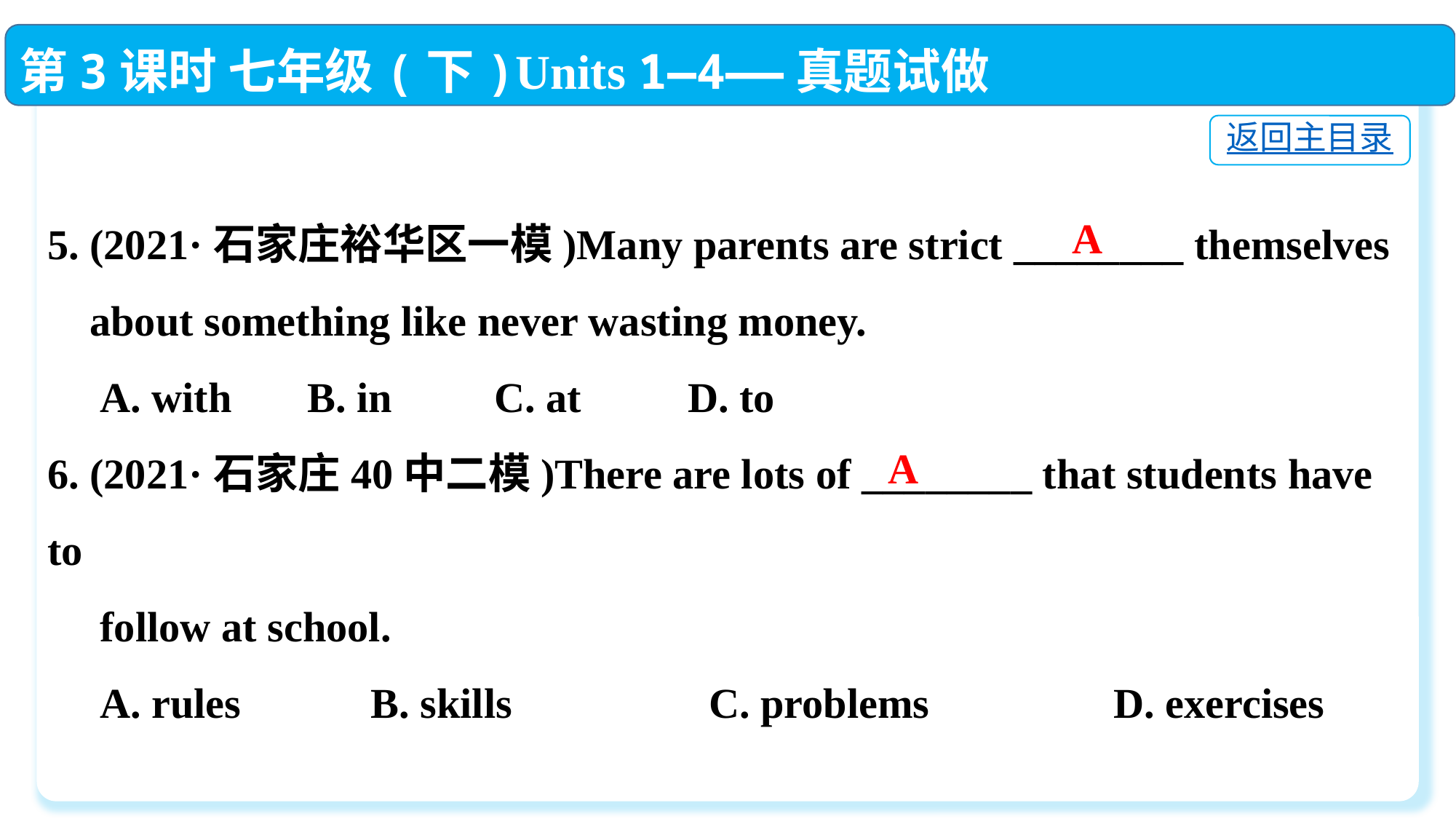

第3课时 七年级(下)Units 1—4——真题试做

返回主目录
5. (2021·石家庄裕华区一模)Many parents are strict ________ themselves
    about something like never wasting money.
     A. with	    B. in	 C. at	         D. to
6. (2021·石家庄40中二模)There are lots of ________ that students have to
     follow at school.
     A. rules	          B. skills	           C. problems	        D. exercises

A
A